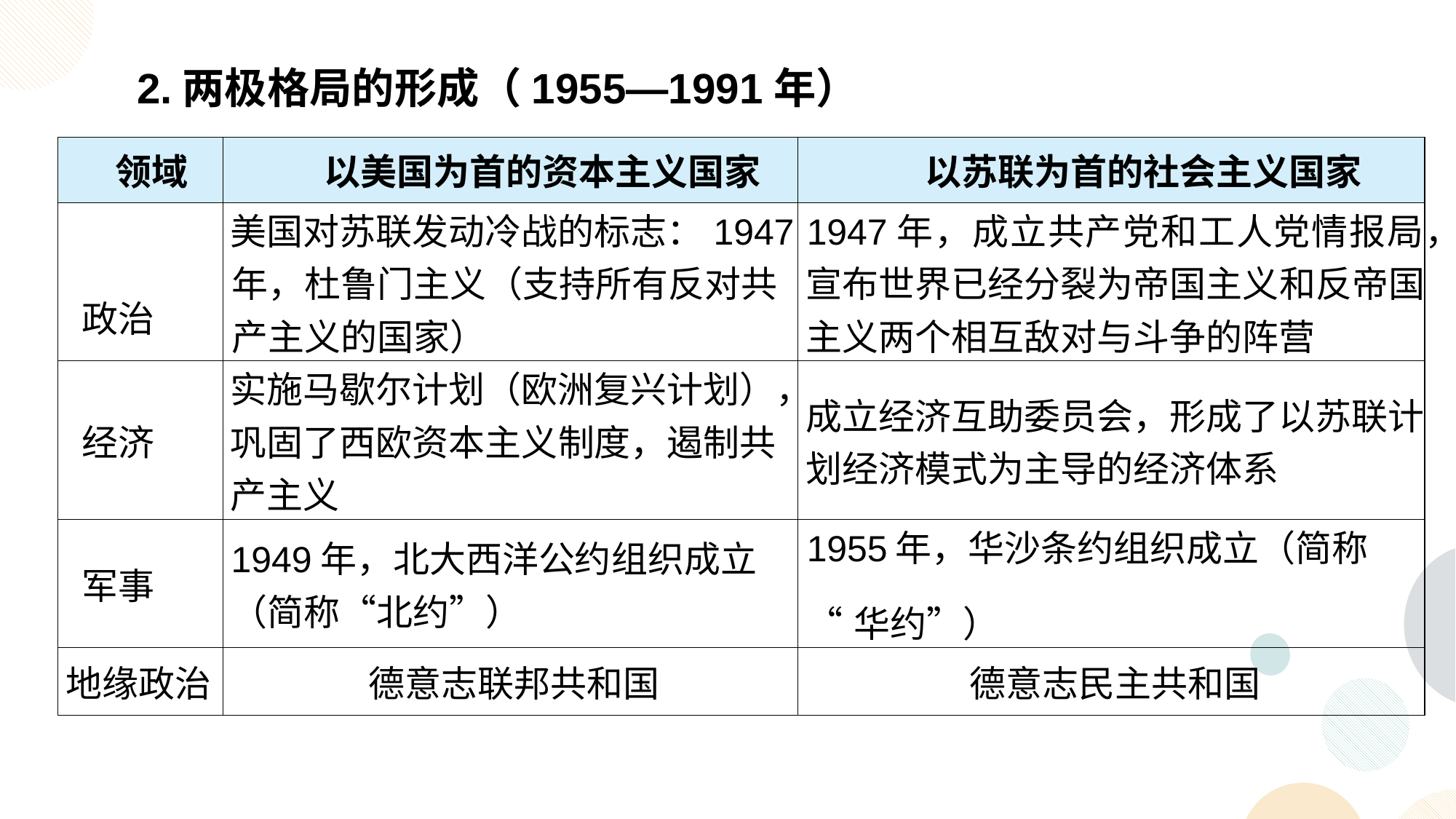

2.两极格局的形成（1955—1991年）
| 领域 | 以美国为首的资本主义国家 | 以苏联为首的社会主义国家 |
| --- | --- | --- |
| 政治 | 美国对苏联发动冷战的标志：1947年，杜鲁门主义（支持所有反对共产主义的国家） | 1947年，成立共产党和工人党情报局，宣布世界已经分裂为帝国主义和反帝国主义两个相互敌对与斗争的阵营 |
| 经济 | 实施马歇尔计划（欧洲复兴计划），巩固了西欧资本主义制度，遏制共产主义 | 成立经济互助委员会，形成了以苏联计划经济模式为主导的经济体系 |
| 军事 | 1949年，北大西洋公约组织成立（简称“北约”） | 1955年，华沙条约组织成立（简称 “华约”） |
| 地缘政治 | 德意志联邦共和国 | 德意志民主共和国 |